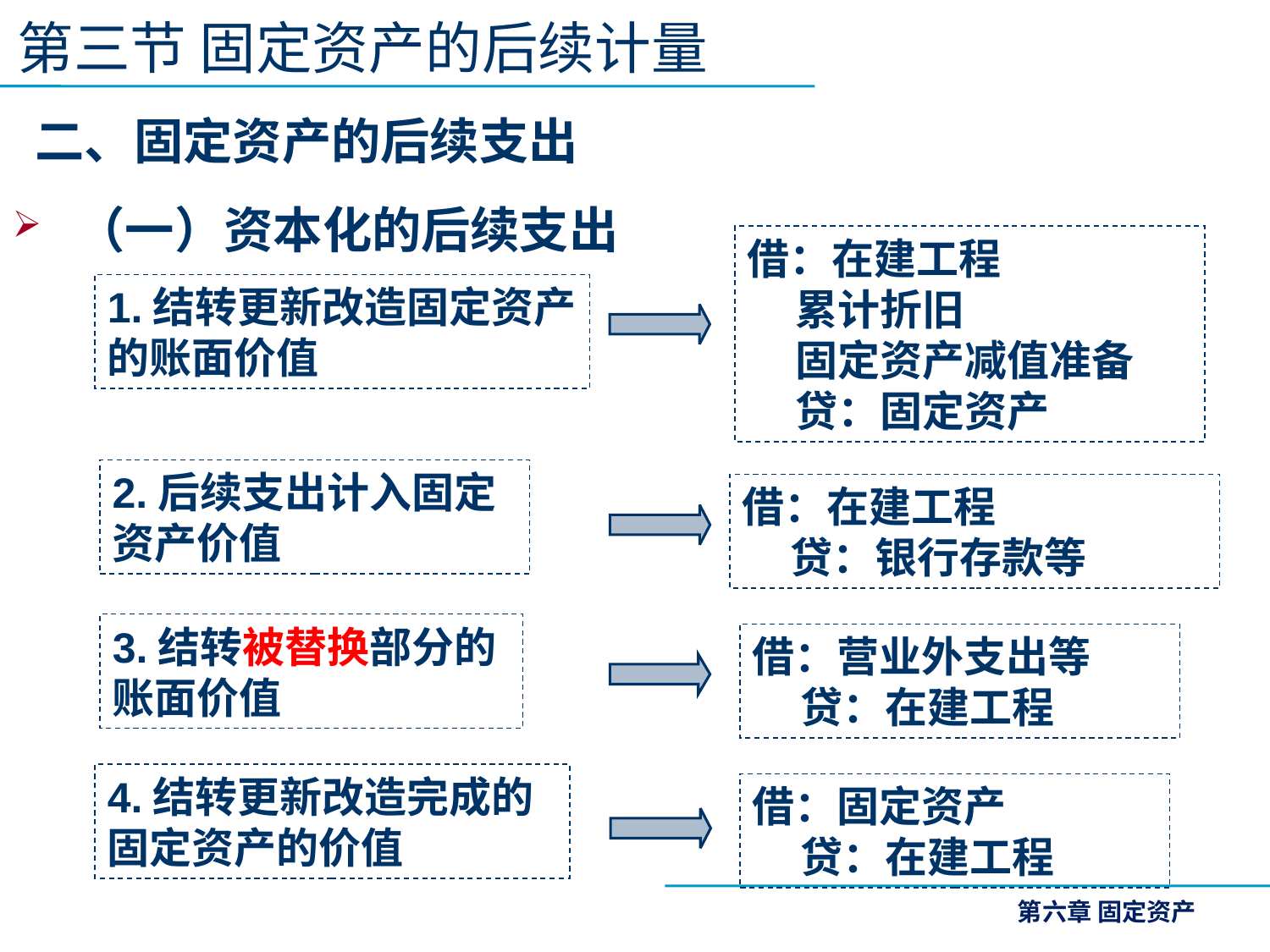

第三节 固定资产的后续计量
 二、固定资产的后续支出
（一）资本化的后续支出

借：在建工程
    累计折旧
    固定资产减值准备
    贷：固定资产
1.结转更新改造固定资产的账面价值

2.后续支出计入固定资产价值
借：在建工程
    贷：银行存款等

3.结转被替换部分的账面价值
借：营业外支出等
    贷：在建工程

4.结转更新改造完成的固定资产的价值
借：固定资产
    贷：在建工程